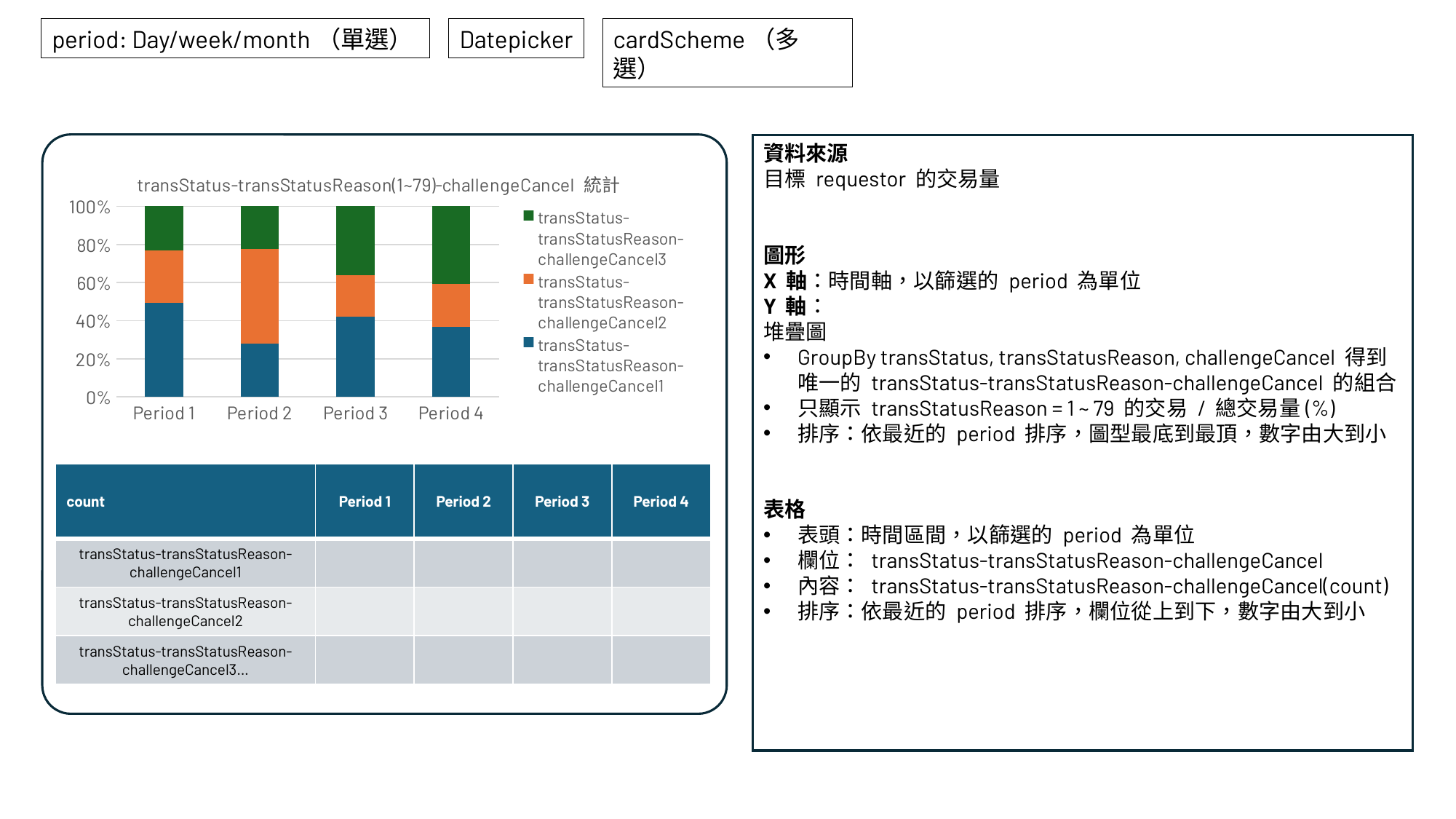

period: Day/week/month（單選）
Datepicker
cardScheme（多選）

資料來源
目標 requestor 的交易量

圖形
X 軸：時間軸，以篩選的 period 為單位
Y 軸：
堆疊圖
GroupBy transStatus, transStatusReason, challengeCancel 得到唯一的 transStatus-transStatusReason-challengeCancel 的組合
只顯示 transStatusReason = 1 ~ 79 的交易 / 總交易量(%)
排序：依最近的 period 排序，圖型最底到最頂，數字由大到小

表格
表頭：時間區間，以篩選的 period 為單位
欄位： transStatus-transStatusReason-challengeCancel
內容： transStatus-transStatusReason-challengeCancel(count)
排序：依最近的 period 排序，欄位從上到下，數字由大到小

### Chart: transStatus-transStatusReason(1~79)-challengeCancel 統計

| Category | transStatus-transStatusReason-challengeCancel1 | transStatus-transStatusReason-challengeCancel2 | transStatus-transStatusReason-challengeCancel3 |
|---|---|---|---|
| Period 1 | 4.3 | 2.4 | 2.0 |
| Period 2 | 2.5 | 4.4 | 2.0 |
| Period 3 | 3.5 | 1.8 | 3.0 |
| Period 4 | 4.5 | 2.8 | 5.0 |
| count | Period 1 | Period 2 | Period 3 | Period 4 |
| --- | --- | --- | --- | --- |
| transStatus-transStatusReason-challengeCancel1 |  |  |  |  |
| transStatus-transStatusReason-challengeCancel2 |  |  |  |  |
| transStatus-transStatusReason-challengeCancel3… |  |  |  |  |